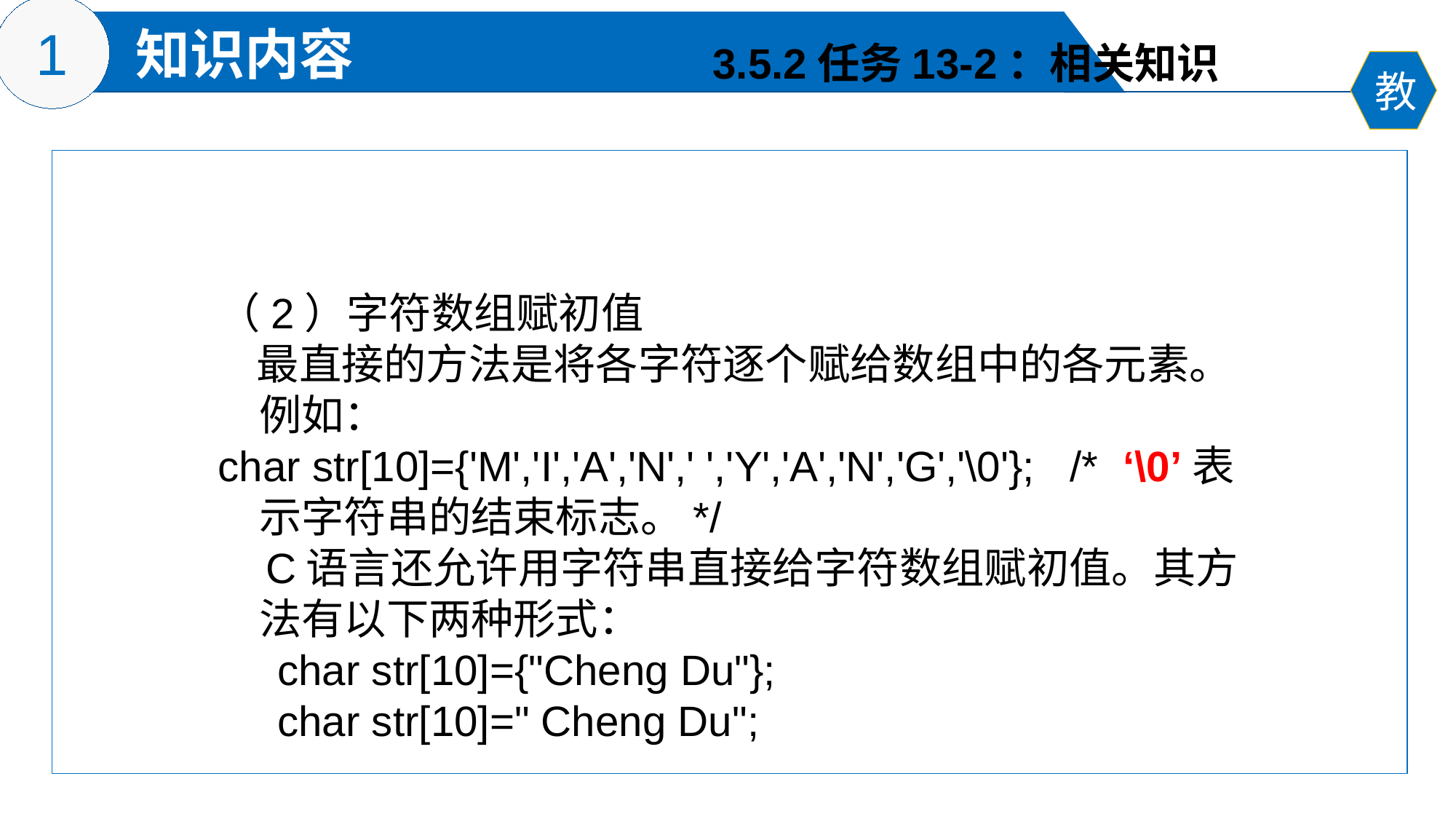

3.5.2任务13-2：相关知识
（2）字符数组赋初值
   最直接的方法是将各字符逐个赋给数组中的各元素。例如：
char str[10]={'M','I','A','N',' ','Y','A','N','G','\0'};   /*  ‘\0’表示字符串的结束标志。*/
    C语言还允许用字符串直接给字符数组赋初值。其方法有以下两种形式：
     char str[10]={"Cheng Du"};
     char str[10]=" Cheng Du";